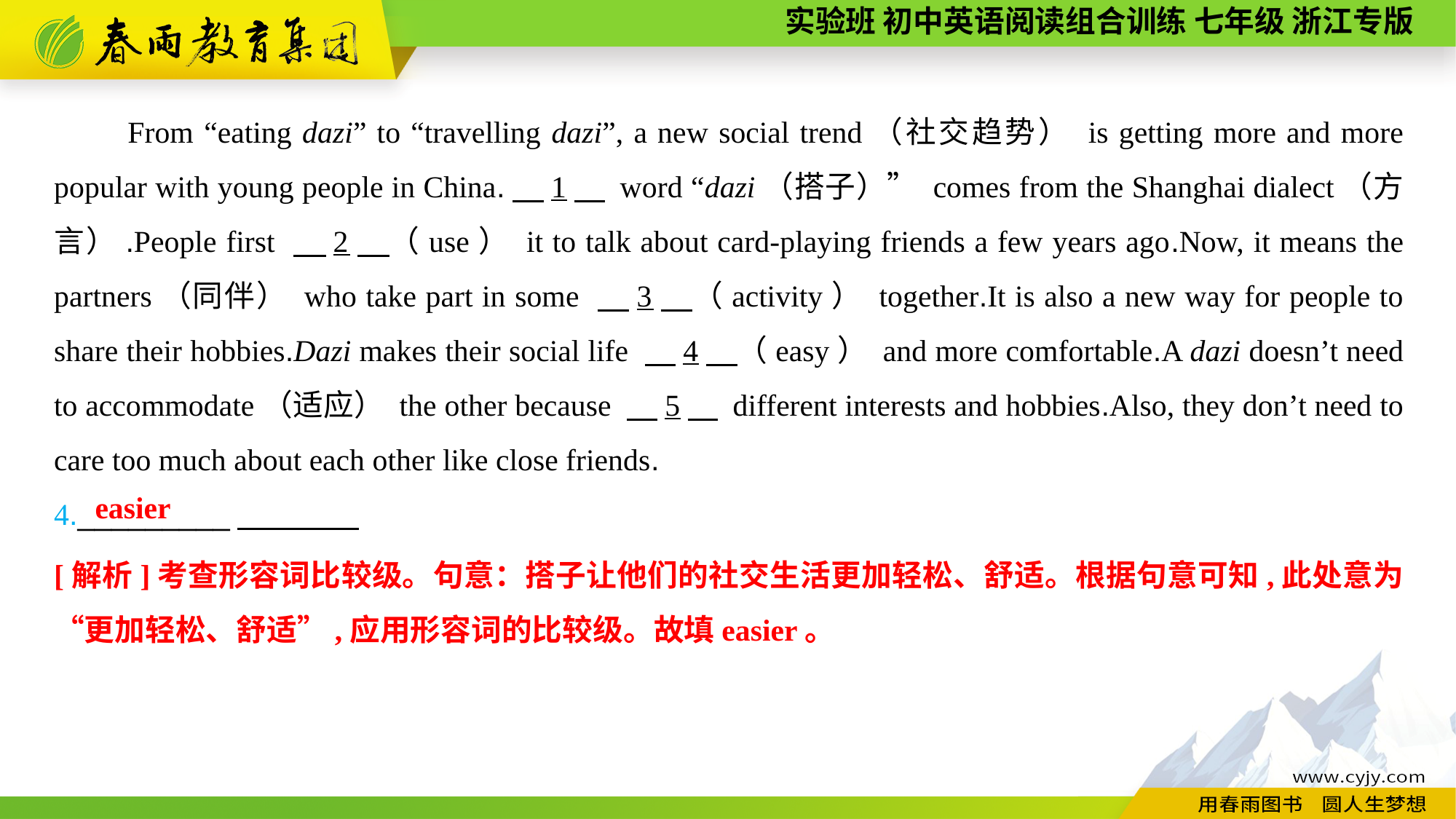

From “eating dazi” to “travelling dazi”, a new social trend（社交趋势） is getting more and more popular with young people in China.　1　 word “dazi（搭子）” comes from the Shanghai dialect（方言）.People first 　2　（use） it to talk about card-playing friends a few years ago.Now, it means the partners（同伴） who take part in some 　3　（activity） together.It is also a new way for people to share their hobbies.Dazi makes their social life 　4　（easy） and more comfortable.A dazi doesn’t need to accommodate（适应） the other because 　5　 different interests and hobbies.Also, they don’t need to care too much about each other like close friends.
4._________
easier
[解析]考查形容词比较级。句意：搭子让他们的社交生活更加轻松、舒适。根据句意可知,此处意为“更加轻松、舒适”,应用形容词的比较级。故填easier。